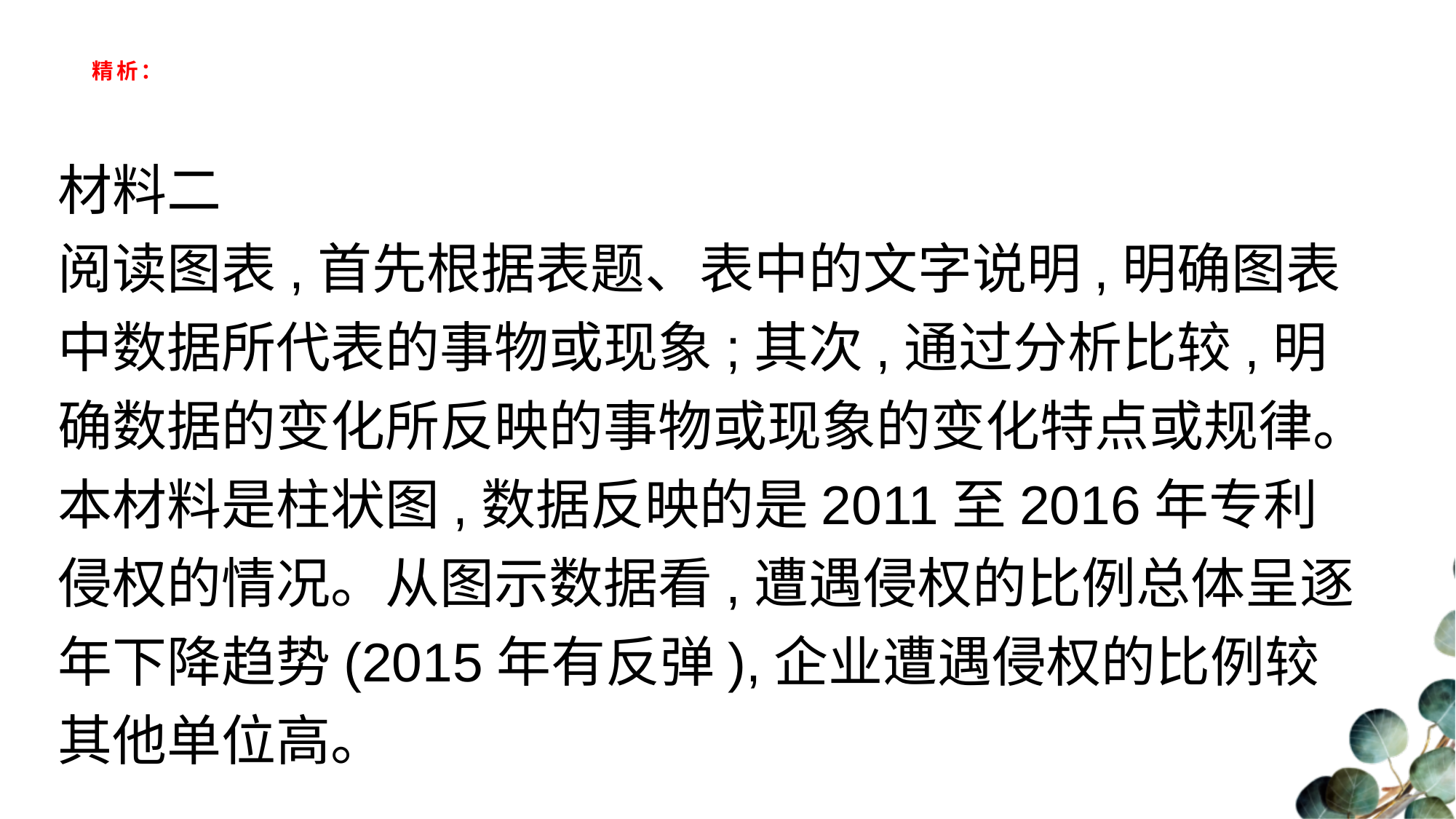

# 精析：
材料二
阅读图表,首先根据表题、表中的文字说明,明确图表中数据所代表的事物或现象;其次,通过分析比较,明确数据的变化所反映的事物或现象的变化特点或规律。
本材料是柱状图,数据反映的是2011至2016年专利侵权的情况。从图示数据看,遭遇侵权的比例总体呈逐年下降趋势(2015年有反弹),企业遭遇侵权的比例较其他单位高。